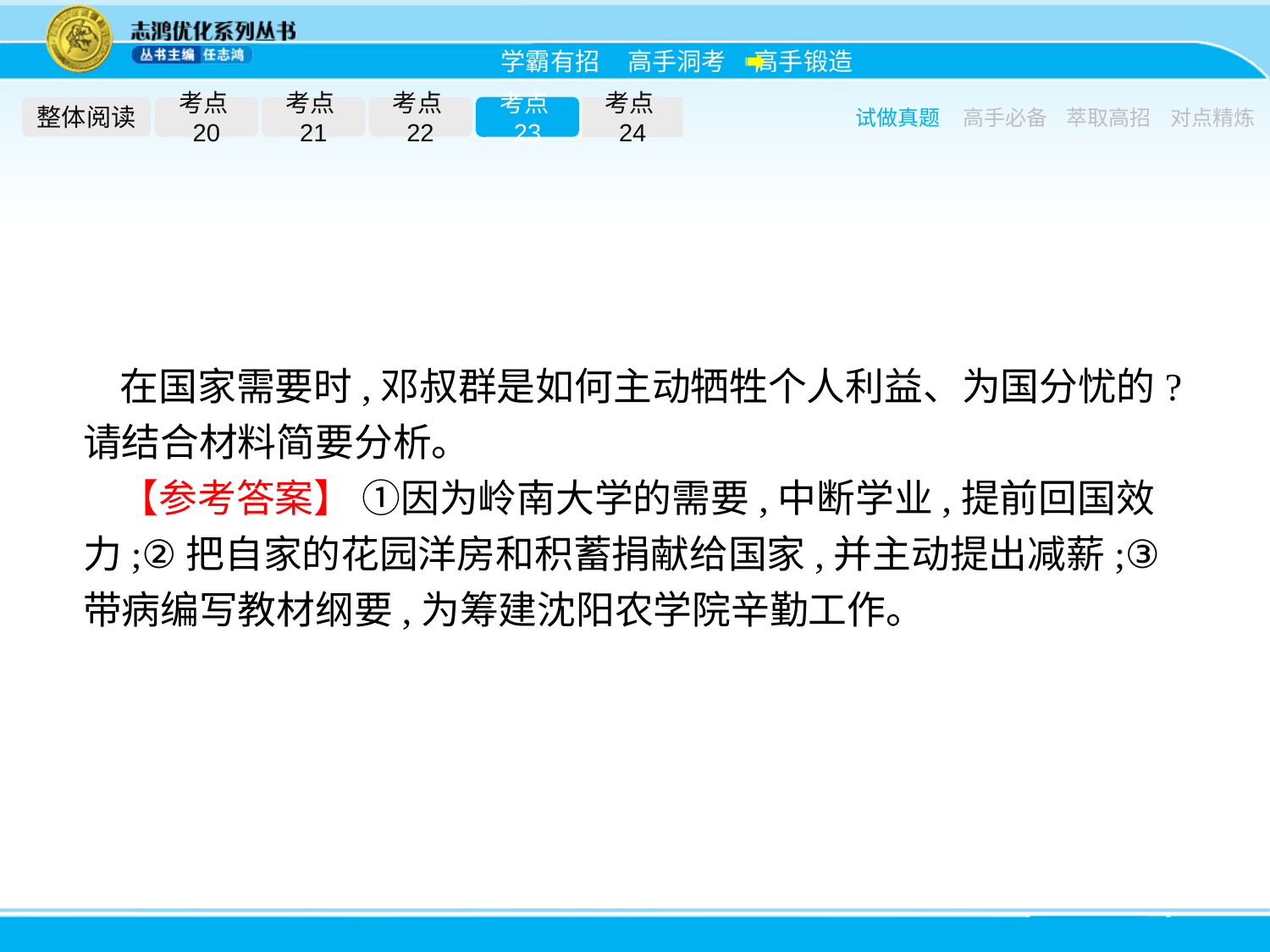

整体阅读
考点20
考点21
考点22
考点23
考点24
试做真题
高手必备
萃取高招
对点精炼
在国家需要时,邓叔群是如何主动牺牲个人利益、为国分忧的?请结合材料简要分析。
【参考答案】 ①因为岭南大学的需要,中断学业,提前回国效力;②把自家的花园洋房和积蓄捐献给国家,并主动提出减薪;③带病编写教材纲要,为筹建沈阳农学院辛勤工作。